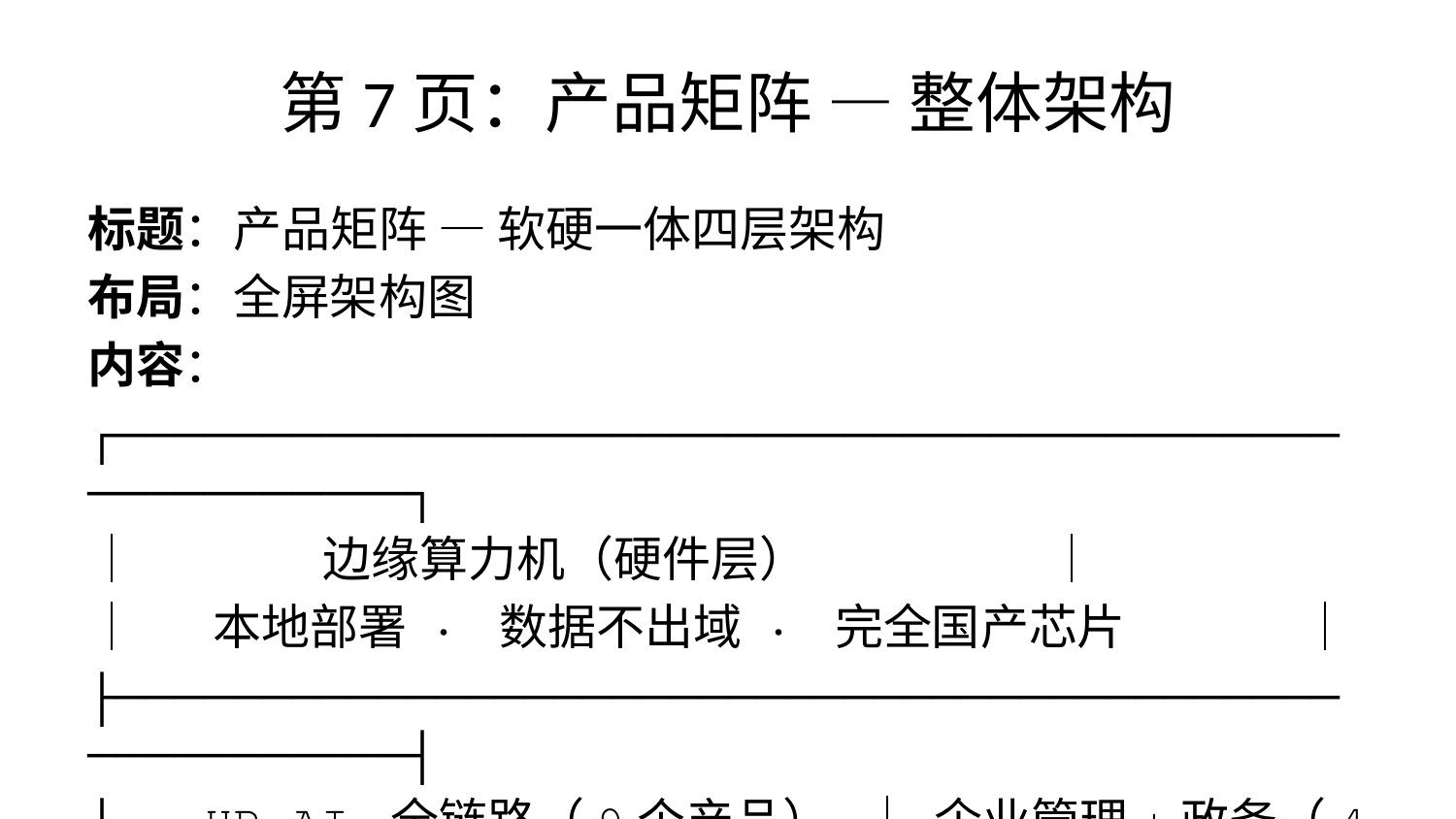

# 第7页：产品矩阵 — 整体架构
标题：产品矩阵 — 软硬一体四层架构
布局：全屏架构图
内容：
┌─────────────────────────────────────────────────────┐
│                边缘算力机（硬件层）                      │
│      本地部署 · 数据不出域 · 完全国产芯片                │
├─────────────────────────────────────────────────────┤
│   HR AI 全链路（9个产品）   │  企业管理+政务（4个产品）   │
│   招聘→测评→绩效→发展→管理  │  政务AI·风控·法律·研发     │
├─────────────────────────────────────────────────────┤
│   行业场景产品（3个）         │  AI Agent 智能体层        │
│   教育·医疗·文创              │  猎头Agent·HRBP·匹配Agent │
└─────────────────────────────────────────────────────┘
硬件层：边缘算力机
核心层：HR AI 9个 + 企业管理 4个
扩展层：行业场景 3个 + AI Agent 3个
总计：20个AI产品 + 边缘算力硬件
视觉建议：用分层堆叠图，每层不同颜色渐变（底层深蓝→上层浅蓝），层间用分隔线，右侧标注产品数量。底部一行大字：“20个AI产品 + 边缘算力硬件”